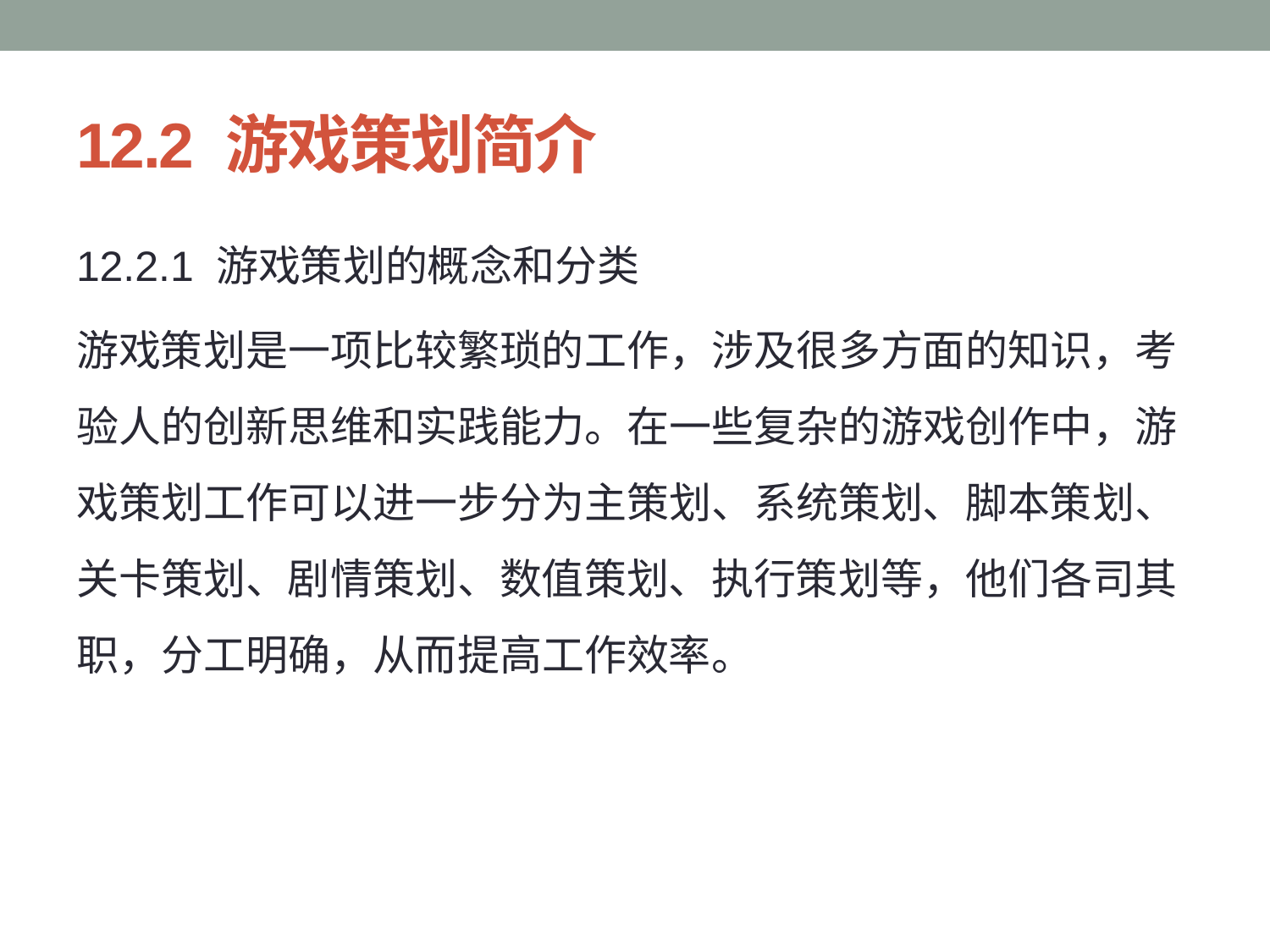

# 12.2 游戏策划简介
12.2.1 游戏策划的概念和分类
游戏策划是一项比较繁琐的工作，涉及很多方面的知识，考验人的创新思维和实践能力。在一些复杂的游戏创作中，游戏策划工作可以进一步分为主策划、系统策划、脚本策划、关卡策划、剧情策划、数值策划、执行策划等，他们各司其职，分工明确，从而提高工作效率。